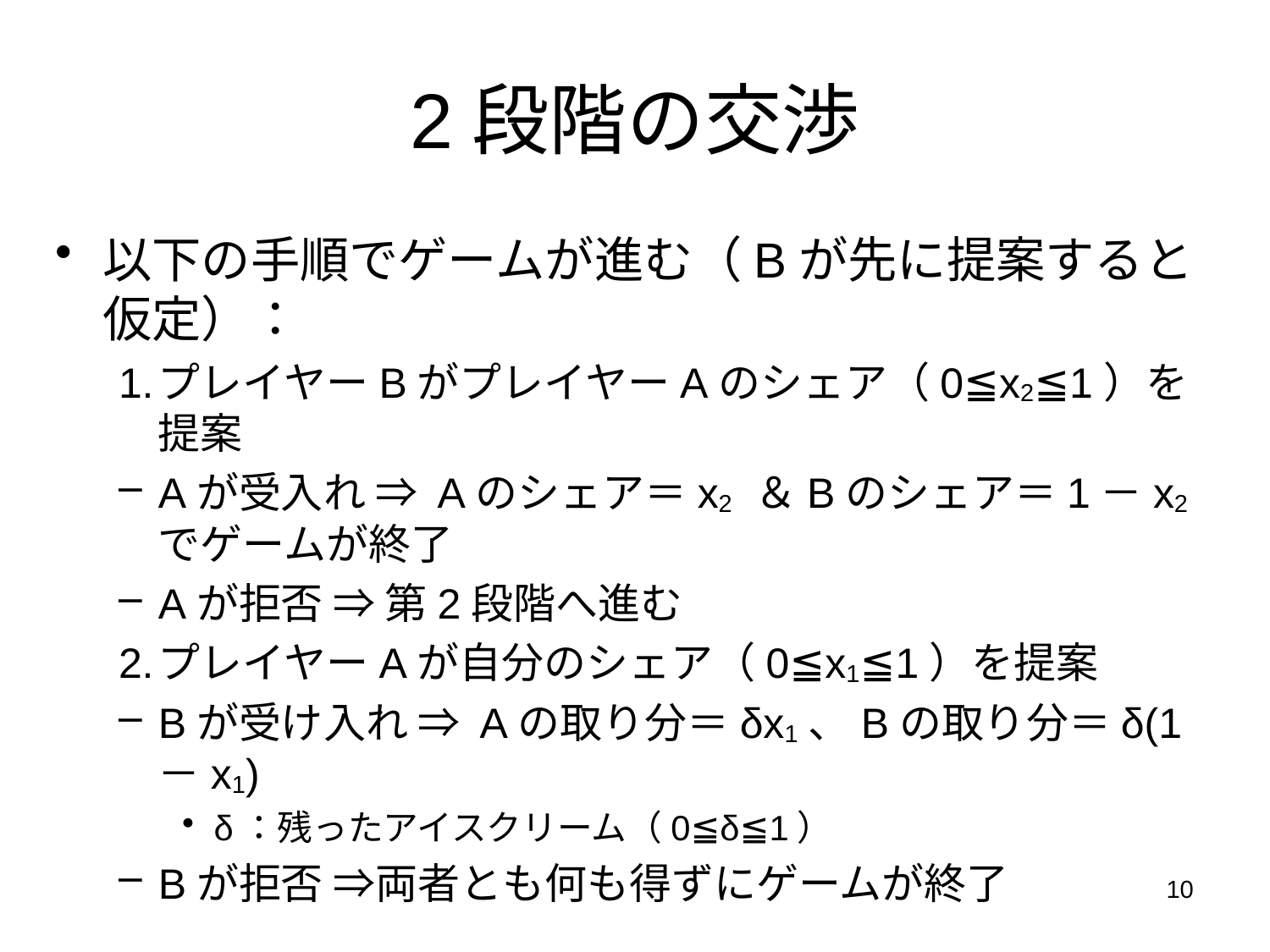

# 2段階の交渉
以下の手順でゲームが進む（Bが先に提案すると仮定）：
プレイヤーBがプレイヤーAのシェア（0≦x2≦1）を提案
Aが受入れ ⇒ Aのシェア＝x2 ＆Bのシェア＝1－x2 でゲームが終了
Aが拒否 ⇒ 第2段階へ進む
プレイヤーAが自分のシェア（0≦x1≦1）を提案
Bが受け入れ ⇒ Aの取り分＝δx1、Bの取り分＝δ(1－x1)
δ：残ったアイスクリーム（0≦δ≦1）
Bが拒否 ⇒両者とも何も得ずにゲームが終了
10